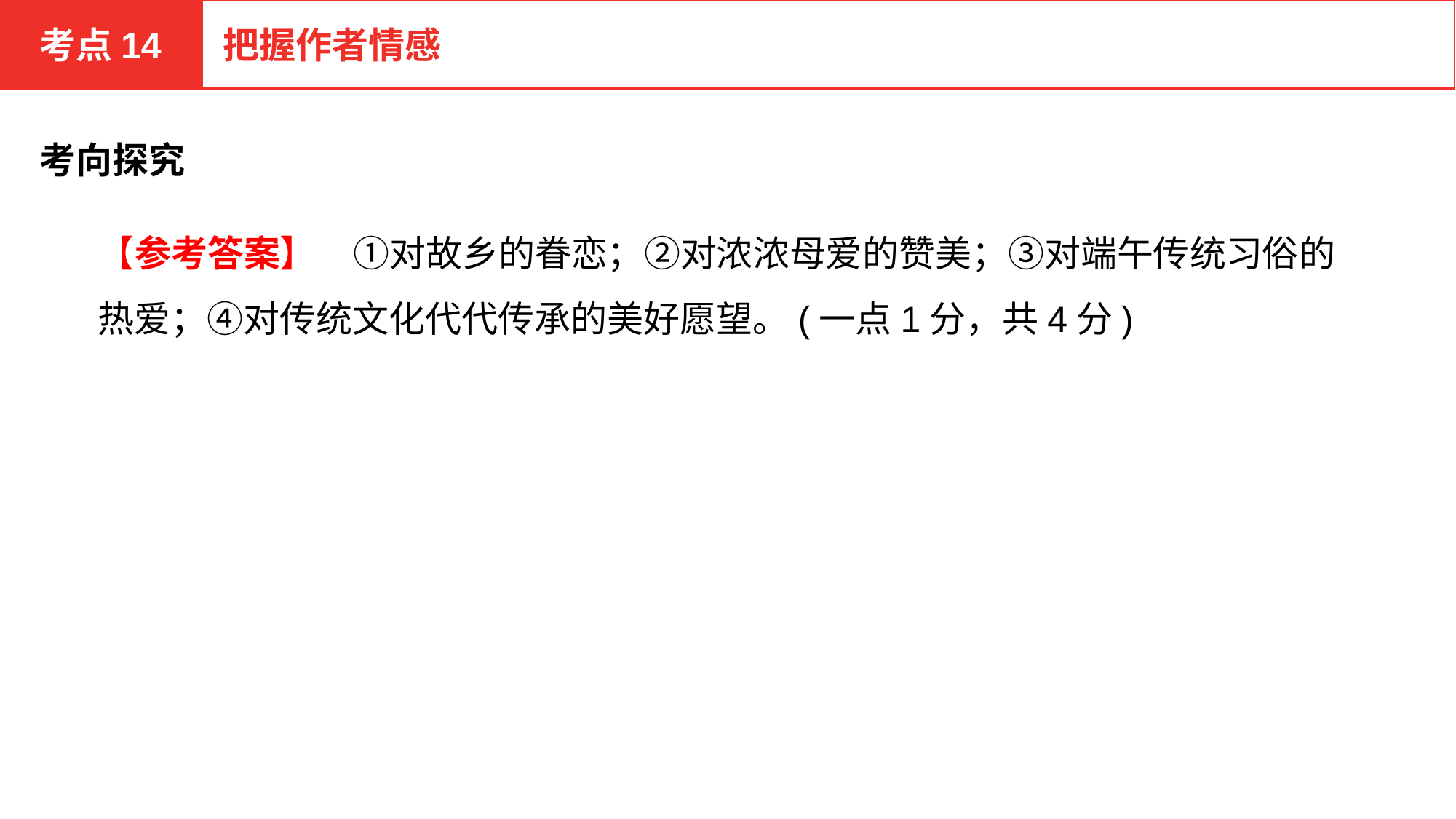

考点14
把握作者情感
考向探究

【参考答案】　①对故乡的眷恋；②对浓浓母爱的赞美；③对端午传统习俗的热爱；④对传统文化代代传承的美好愿望。(一点1分，共4分)